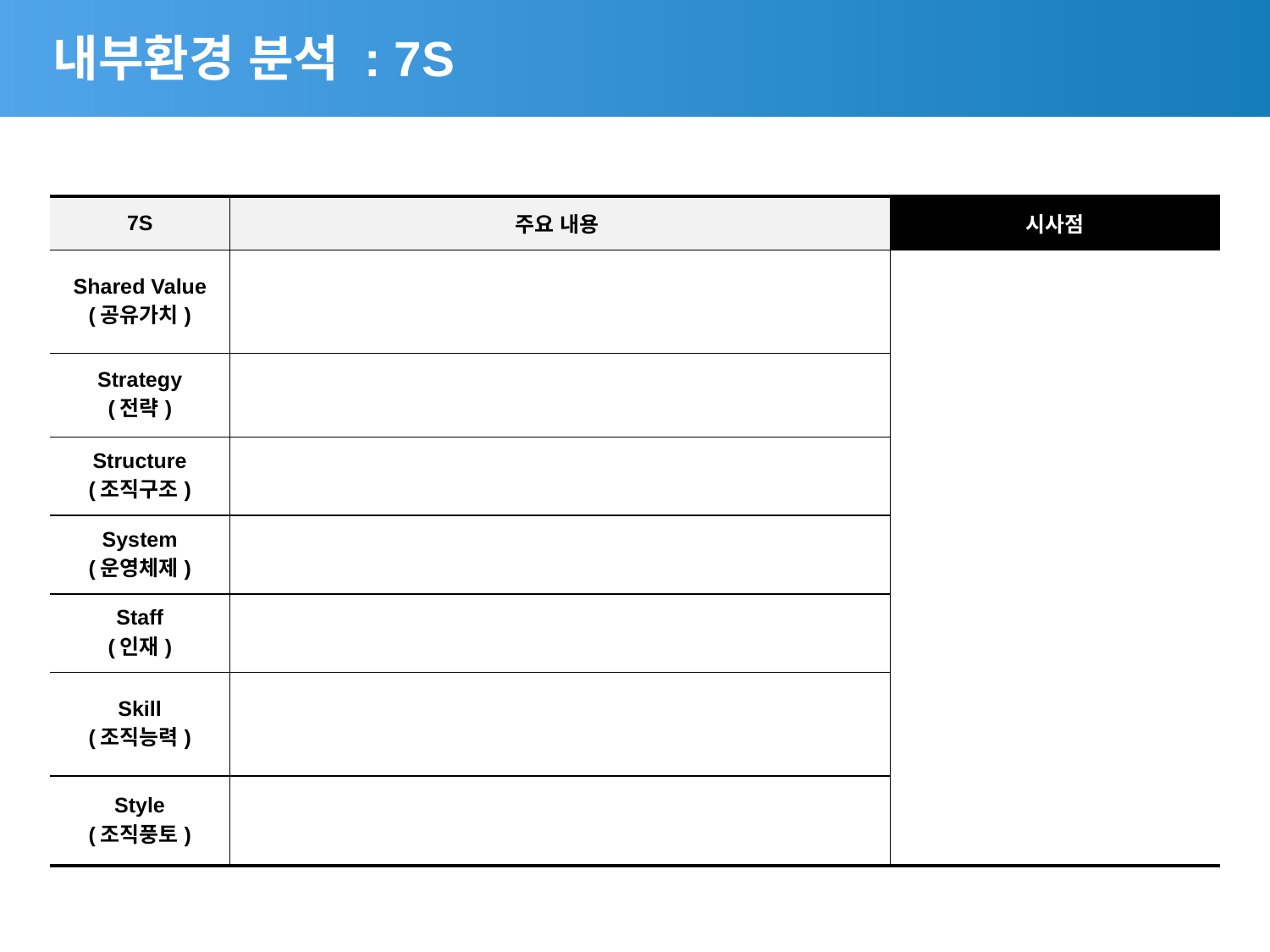

# 내부환경 분석 : 7S
| 7S | 주요 내용 | 시사점 |
| --- | --- | --- |
| Shared Value (공유가치) |  |  |
| Strategy (전략) |  |  |
| Structure (조직구조) |  |  |
| System (운영체제) |  |  |
| Staff (인재) |  |  |
| Skill (조직능력) |  |  |
| Style (조직풍토) |  |  |